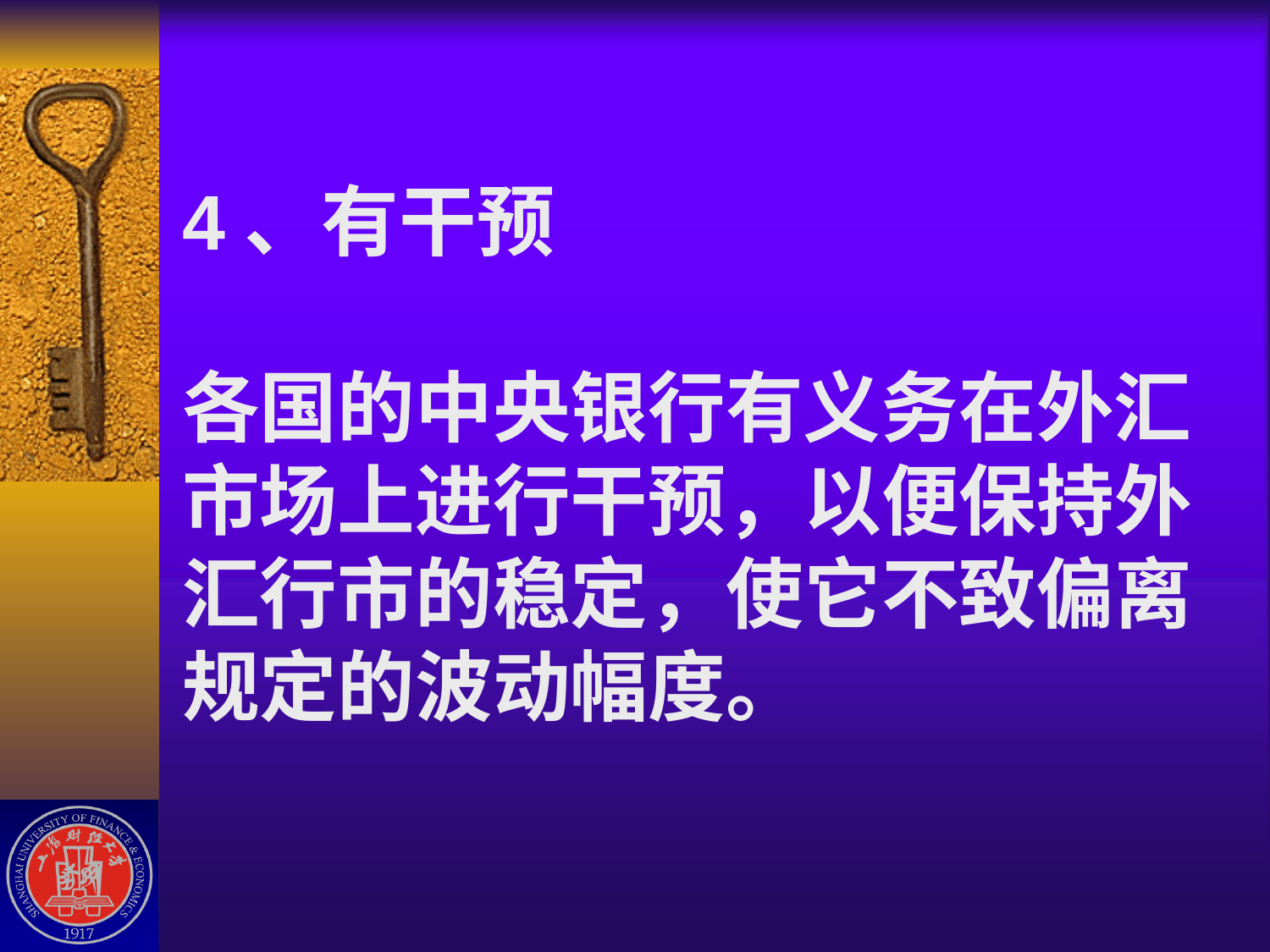

# 4、有干预 各国的中央银行有义务在外汇 市场上进行干预，以便保持外 汇行市的稳定，使它不致偏离 规定的波动幅度。